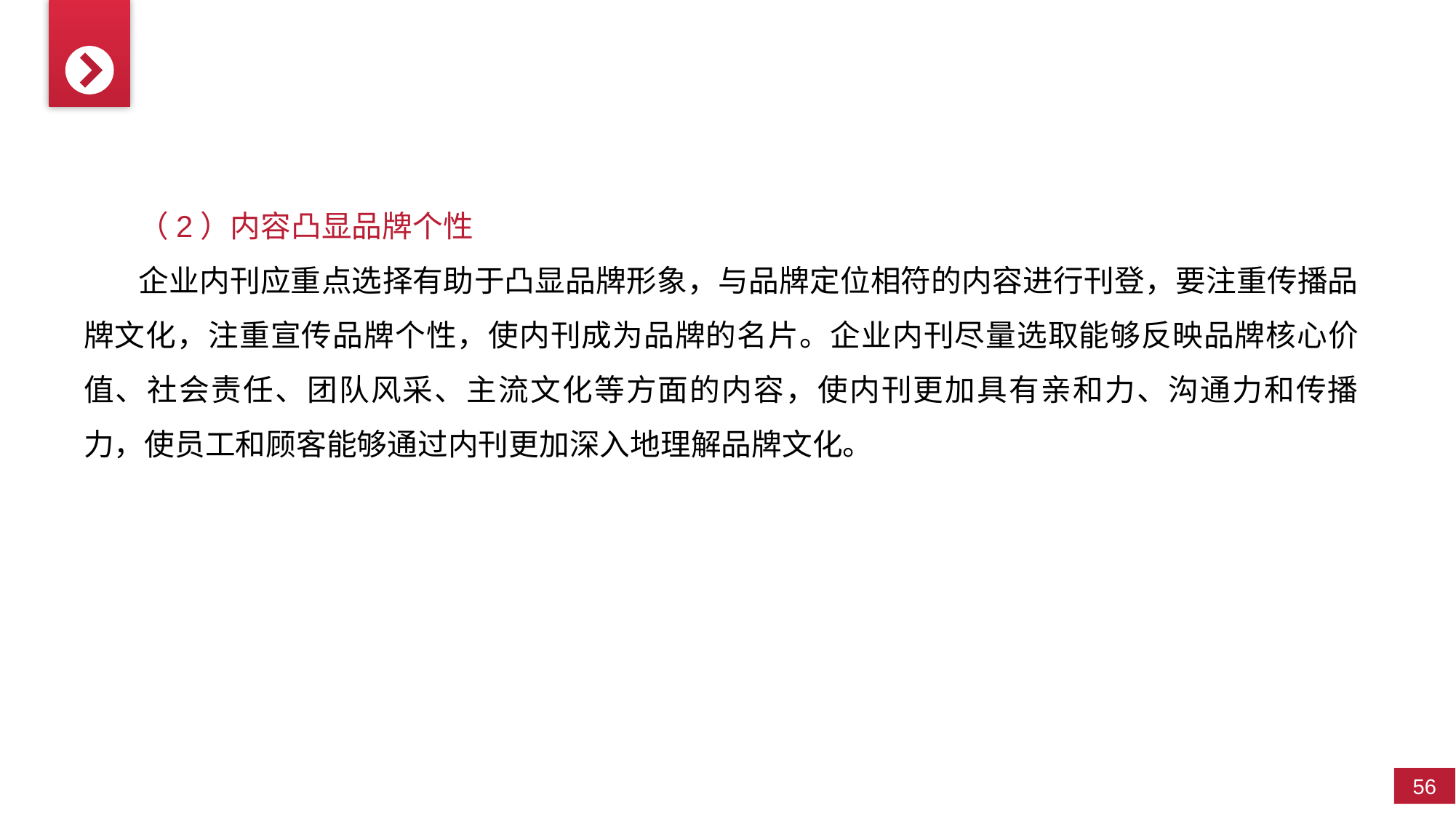

（2）内容凸显品牌个性
企业内刊应重点选择有助于凸显品牌形象，与品牌定位相符的内容进行刊登，要注重传播品牌文化，注重宣传品牌个性，使内刊成为品牌的名片。企业内刊尽量选取能够反映品牌核心价值、社会责任、团队风采、主流文化等方面的内容，使内刊更加具有亲和力、沟通力和传播力，使员工和顾客能够通过内刊更加深入地理解品牌文化。